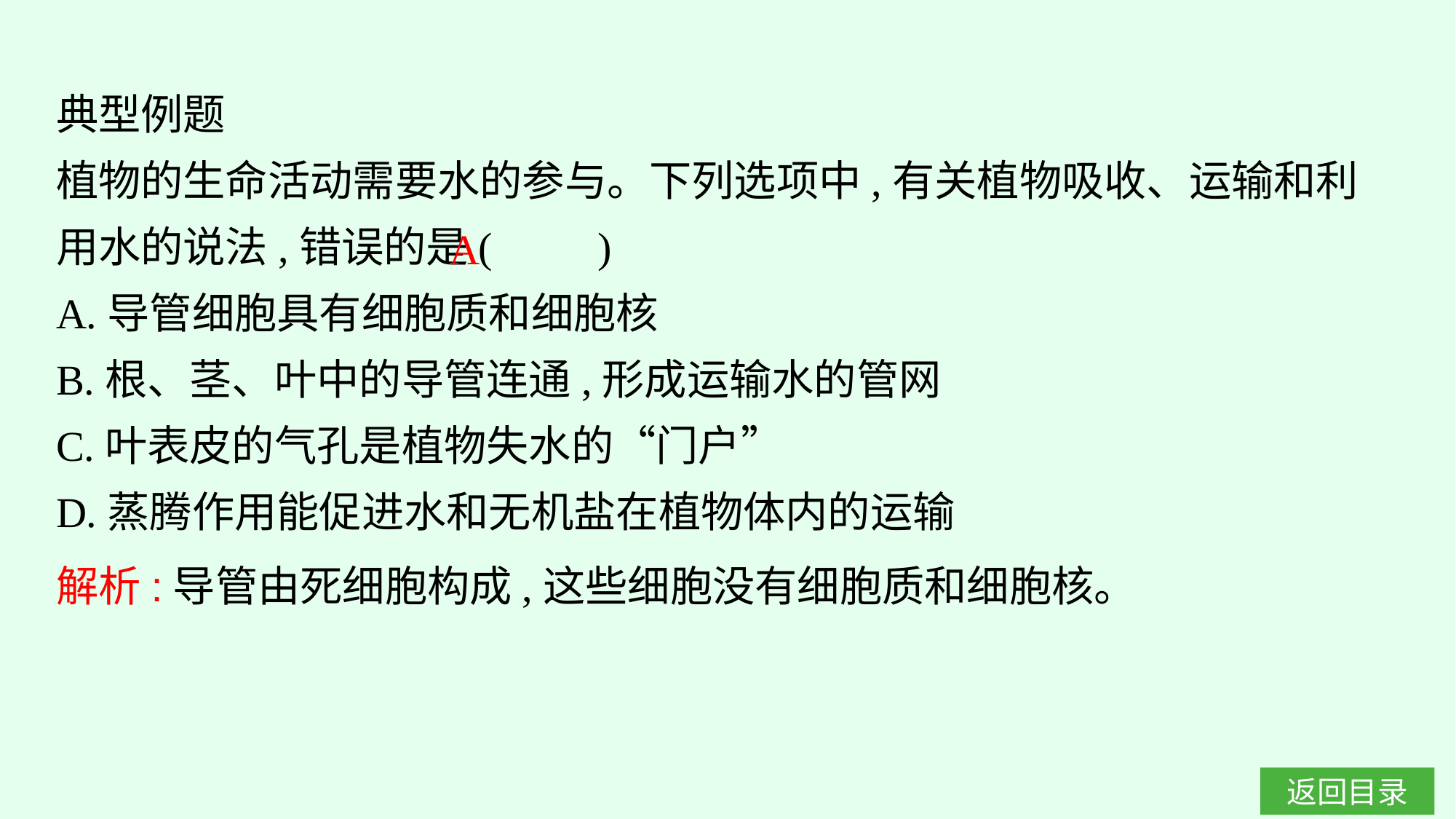

典型例题
植物的生命活动需要水的参与。下列选项中,有关植物吸收、运输和利用水的说法,错误的是(　　)
A.导管细胞具有细胞质和细胞核
B.根、茎、叶中的导管连通,形成运输水的管网
C.叶表皮的气孔是植物失水的“门户”
D.蒸腾作用能促进水和无机盐在植物体内的运输
A
解析:导管由死细胞构成,这些细胞没有细胞质和细胞核。